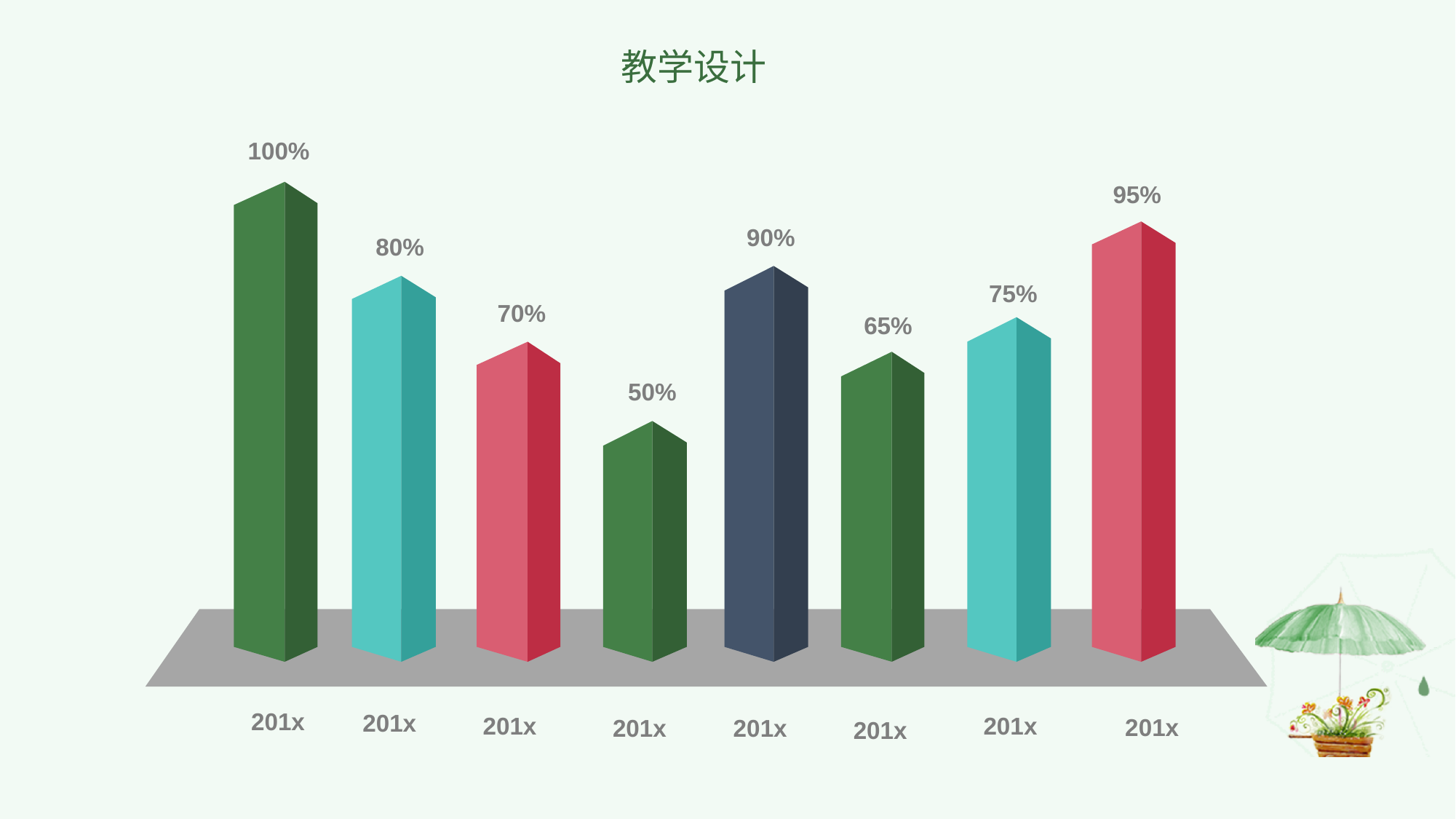

教学设计
100%
95%

90%

80%

75%

70%
65%

50%

201x
201x
201x
201x
201x
201x
201x
201x